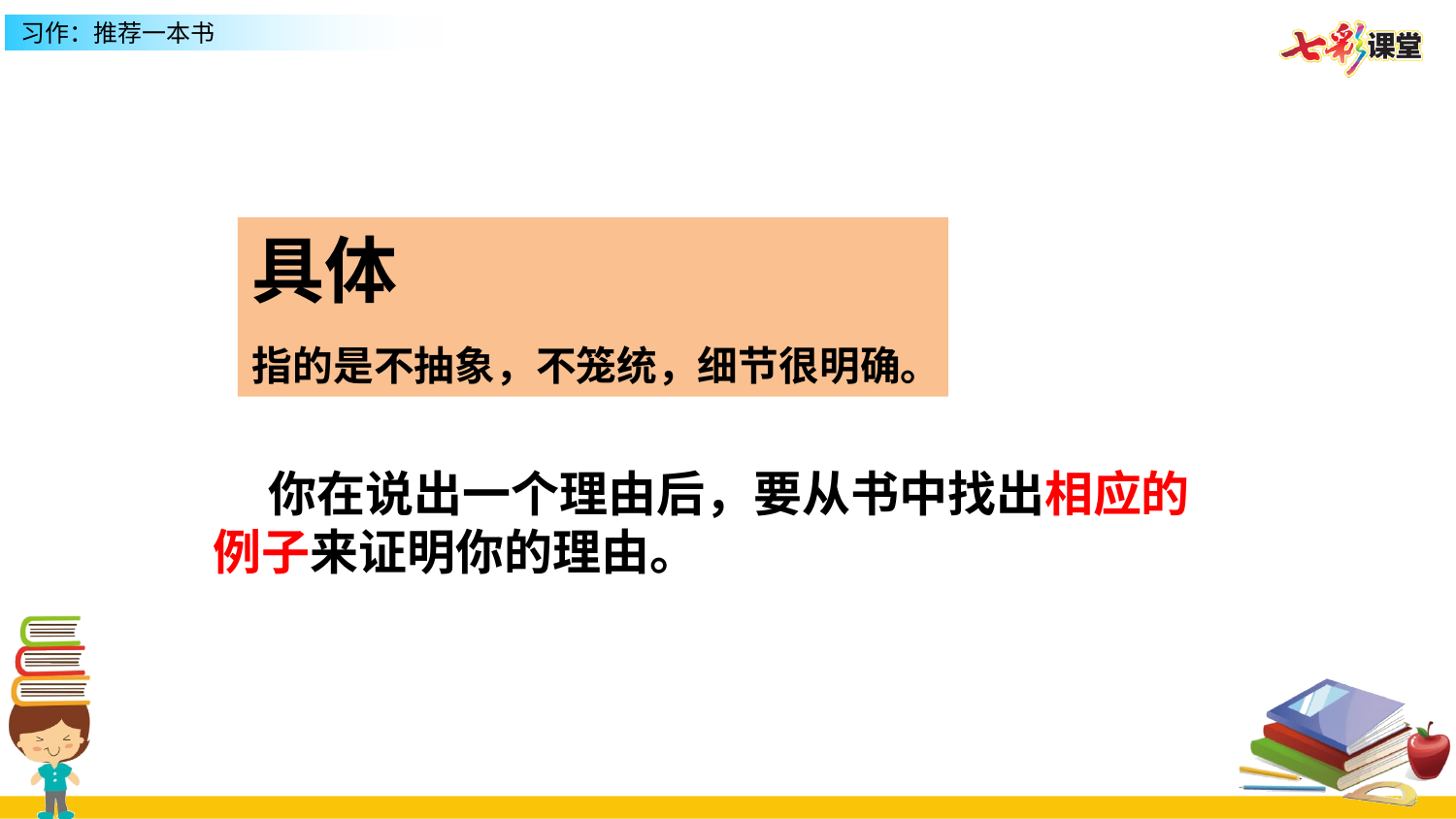

具体

指的是不抽象，不笼统，细节很明确。
    你在说出一个理由后，要从书中找出相应的例子来证明你的理由。